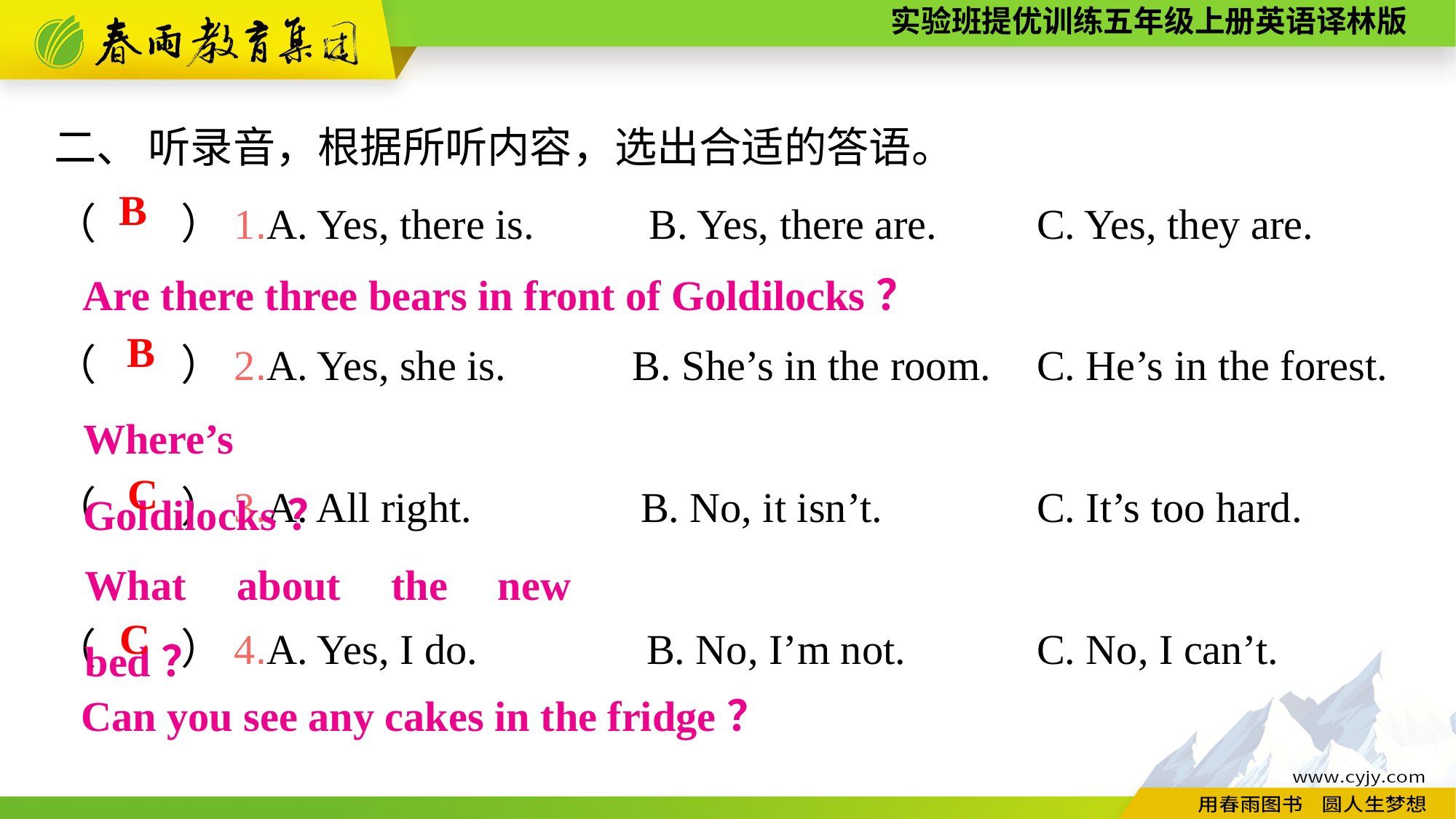

二、 听录音，根据所听内容，选出合适的答语。
（　　）1.A. Yes, there is.　　 B. Yes, there are.　　	C. Yes, they are.

（　　）2.A. Yes, she is.            B. She’s in the room.	C. He’s in the forest.

（　　）3.A. All right.                B. No, it isn’t.		C. It’s too hard.

（　　）4.A. Yes, I do.                B. No, I’m not.		C. No, I can’t.
B
Are there three bears in front of Goldilocks？
B
Where’s Goldilocks？
C
What about the new bed？
C
Can you see any cakes in the fridge？